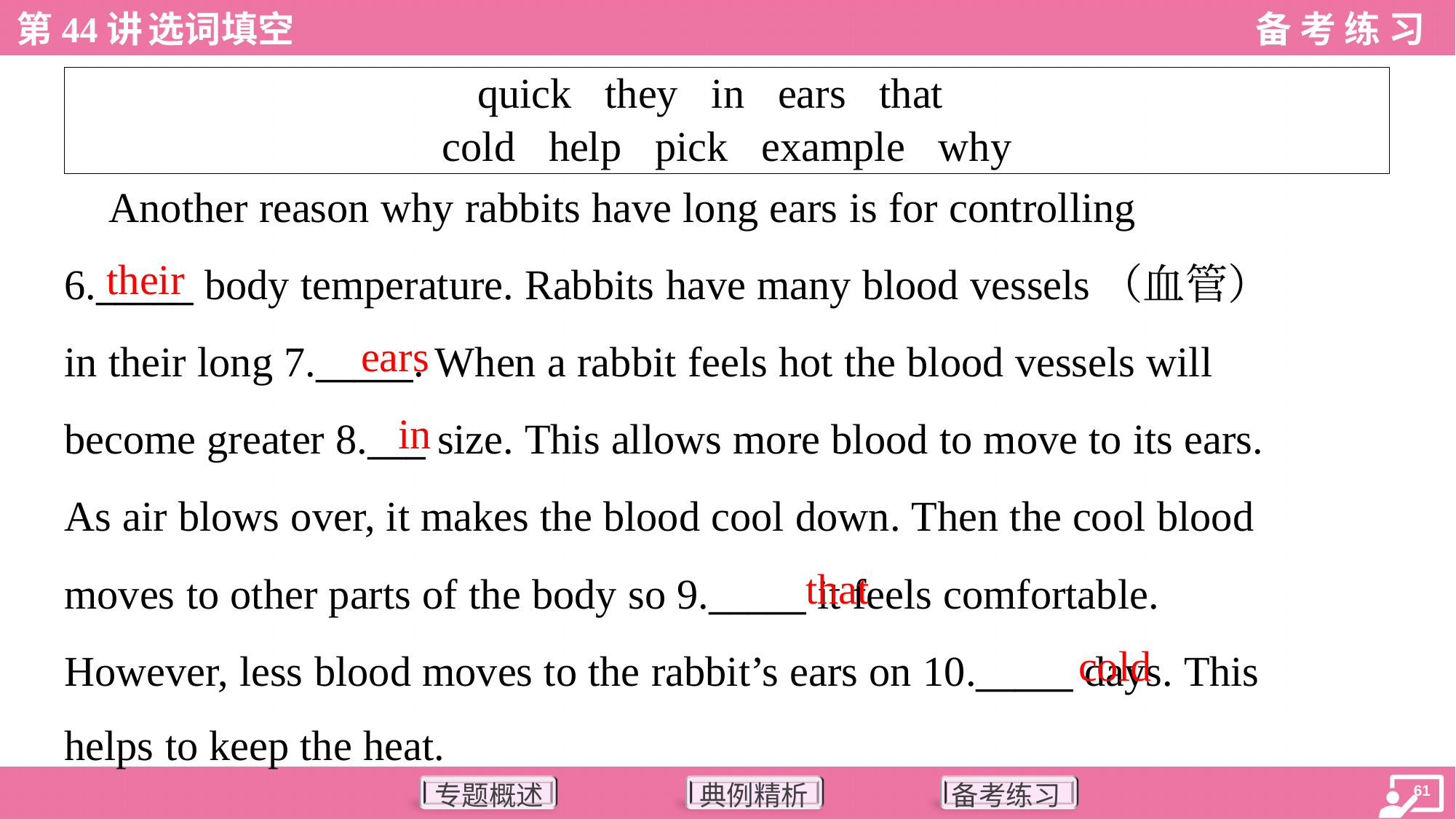

| quick they in ears that cold help pick example why |
| --- |
    Another reason why rabbits have long ears is for controlling
6._____ body temperature. Rabbits have many blood vessels（血管）
in their long 7._____. When a rabbit feels hot the blood vessels will
become greater 8.___ size. This allows more blood to move to its ears.
As air blows over, it makes the blood cool down. Then the cool blood
moves to other parts of the body so 9._____ it feels comfortable.
However, less blood moves to the rabbit’s ears on 10._____ days. This
helps to keep the heat.
their
ears
in
that
cold